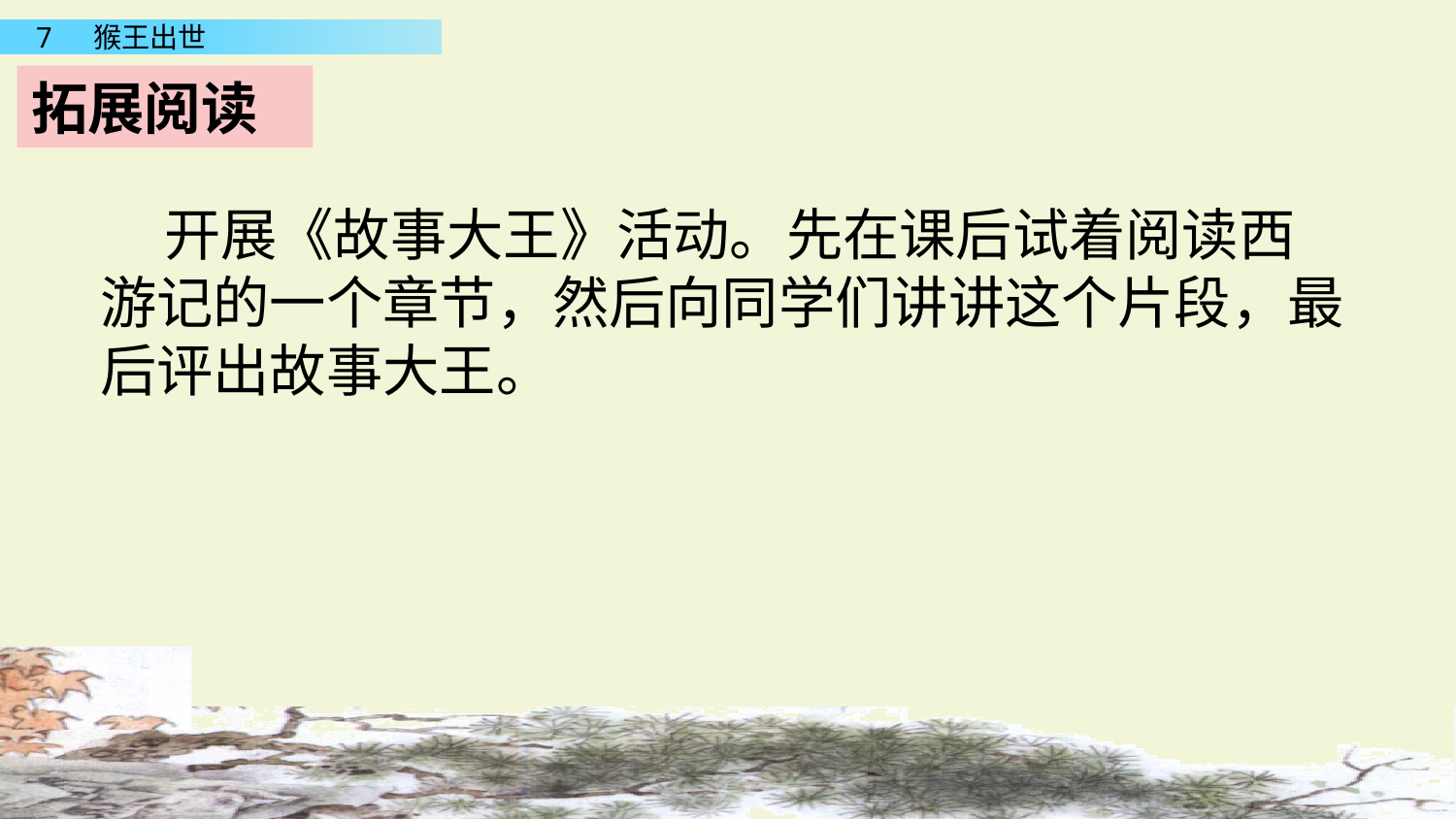

拓展阅读
    开展《故事大王》活动。先在课后试着阅读西游记的一个章节，然后向同学们讲讲这个片段，最后评出故事大王。